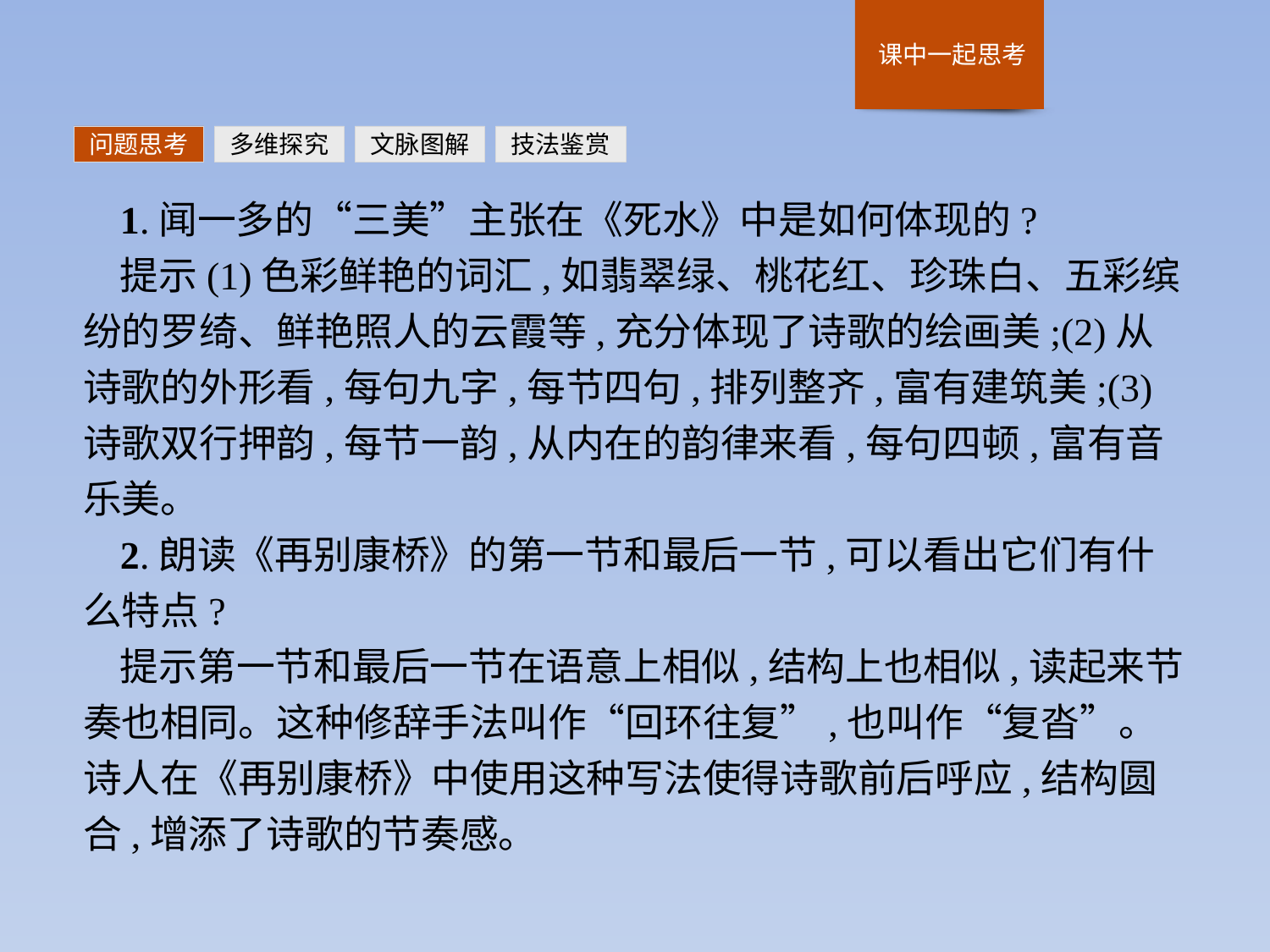

问题思考
多维探究
文脉图解
技法鉴赏
1.闻一多的“三美”主张在《死水》中是如何体现的?
提示(1)色彩鲜艳的词汇,如翡翠绿、桃花红、珍珠白、五彩缤纷的罗绮、鲜艳照人的云霞等,充分体现了诗歌的绘画美;(2)从诗歌的外形看,每句九字,每节四句,排列整齐,富有建筑美;(3)诗歌双行押韵,每节一韵,从内在的韵律来看,每句四顿,富有音乐美。
2.朗读《再别康桥》的第一节和最后一节,可以看出它们有什么特点?
提示第一节和最后一节在语意上相似,结构上也相似,读起来节奏也相同。这种修辞手法叫作“回环往复”,也叫作“复沓”。诗人在《再别康桥》中使用这种写法使得诗歌前后呼应,结构圆合,增添了诗歌的节奏感。